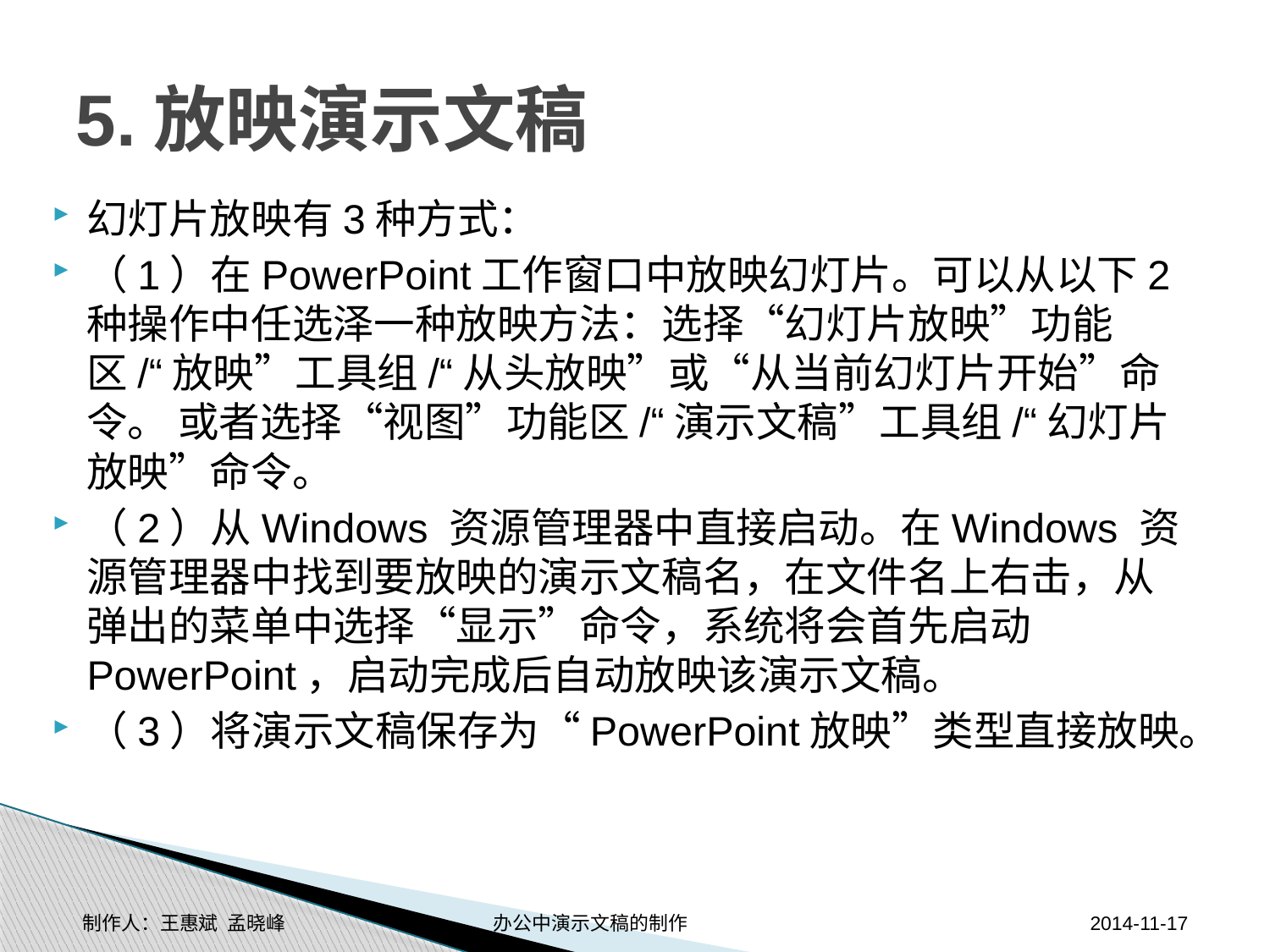

# 5.放映演示文稿
幻灯片放映有3种方式：
（1）在PowerPoint工作窗口中放映幻灯片。可以从以下2种操作中任选泽一种放映方法：选择“幻灯片放映”功能区/“放映”工具组/“从头放映”或“从当前幻灯片开始”命令。 或者选择“视图”功能区/“演示文稿”工具组/“幻灯片放映”命令。
（2）从Windows 资源管理器中直接启动。在Windows 资源管理器中找到要放映的演示文稿名，在文件名上右击，从弹出的菜单中选择“显示”命令，系统将会首先启动PowerPoint，启动完成后自动放映该演示文稿。
（3）将演示文稿保存为“PowerPoint放映”类型直接放映。

制作人：王惠斌  孟晓峰                                               办公中演示文稿的制作
2014-11-17